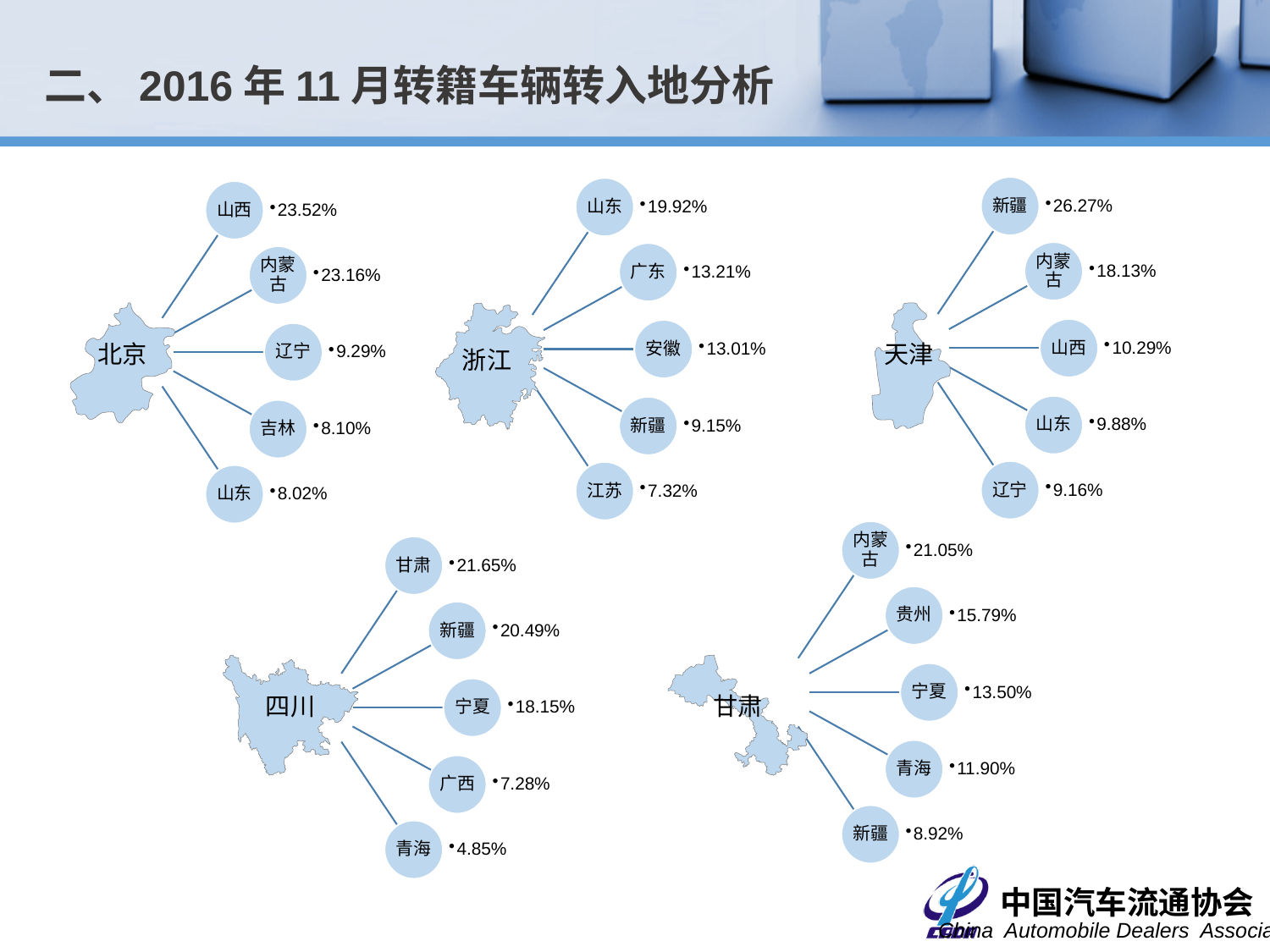

二、2016年11月转籍车辆转入地分析
新疆
26.27%
内蒙古
18.13%
山西
10.29%
山东
9.88%
辽宁
9.16%
山东
19.92%
广东
13.21%
安徽
13.01%
新疆
9.15%
江苏
7.32%
山西
23.52%
内蒙古
23.16%
辽宁
9.29%
吉林
8.10%
山东
8.02%

北京

天津

浙江
内蒙古
21.05%
贵州
15.79%
宁夏
13.50%
青海
11.90%
新疆
8.92%
甘肃
21.65%
新疆
20.49%
宁夏
18.15%
广西
7.28%
青海
4.85%

四川

甘肃